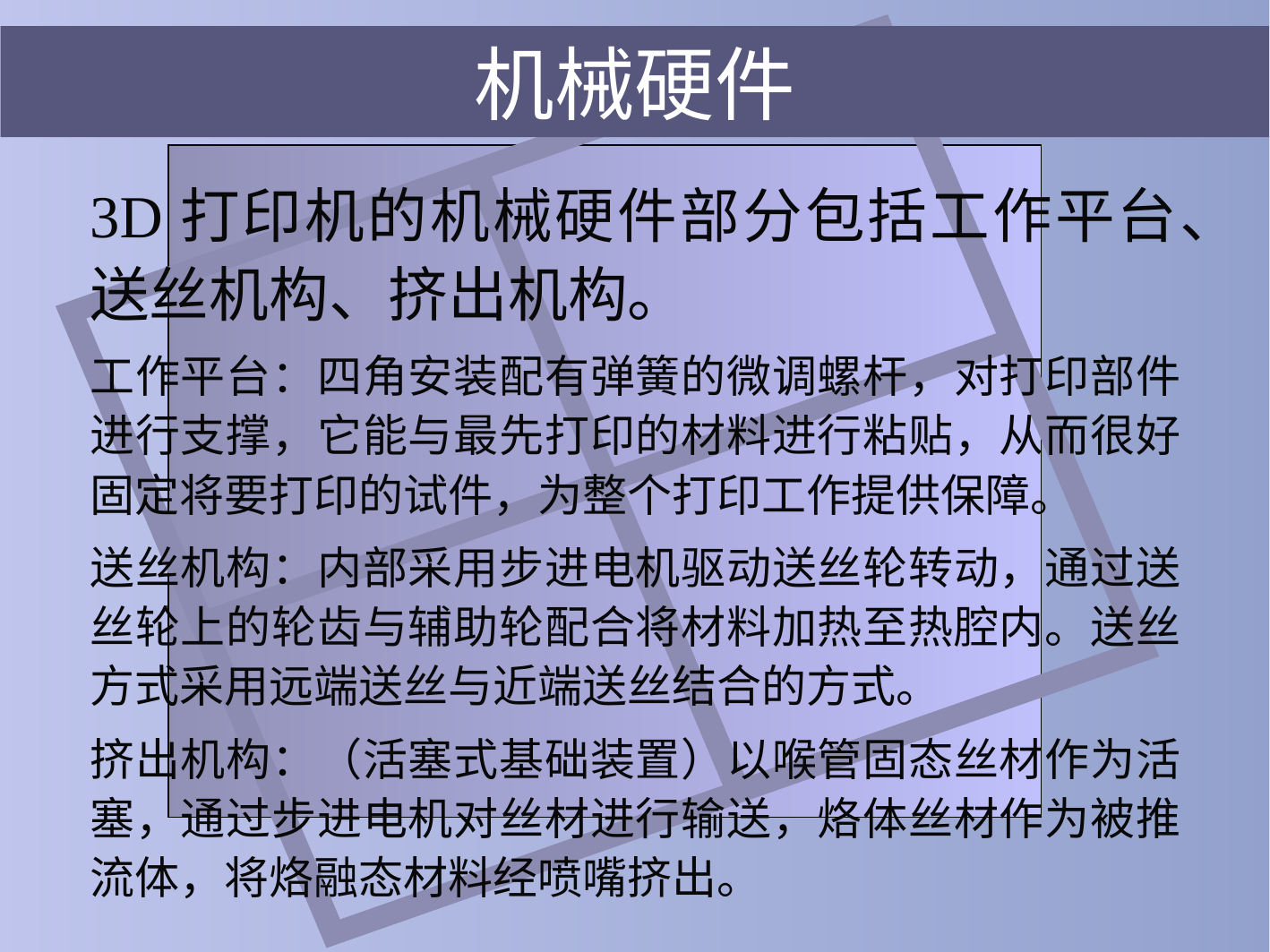

# 机械硬件
3D打印机的机械硬件部分包括工作平台、送丝机构、挤出机构。
工作平台：四角安装配有弹簧的微调螺杆，对打印部件进行支撑，它能与最先打印的材料进行粘贴，从而很好固定将要打印的试件，为整个打印工作提供保障。
送丝机构：内部采用步进电机驱动送丝轮转动，通过送丝轮上的轮齿与辅助轮配合将材料加热至热腔内。送丝方式采用远端送丝与近端送丝结合的方式。
挤出机构：（活塞式基础装置）以喉管固态丝材作为活塞，通过步进电机对丝材进行输送，烙体丝材作为被推流体，将烙融态材料经喷嘴挤出。